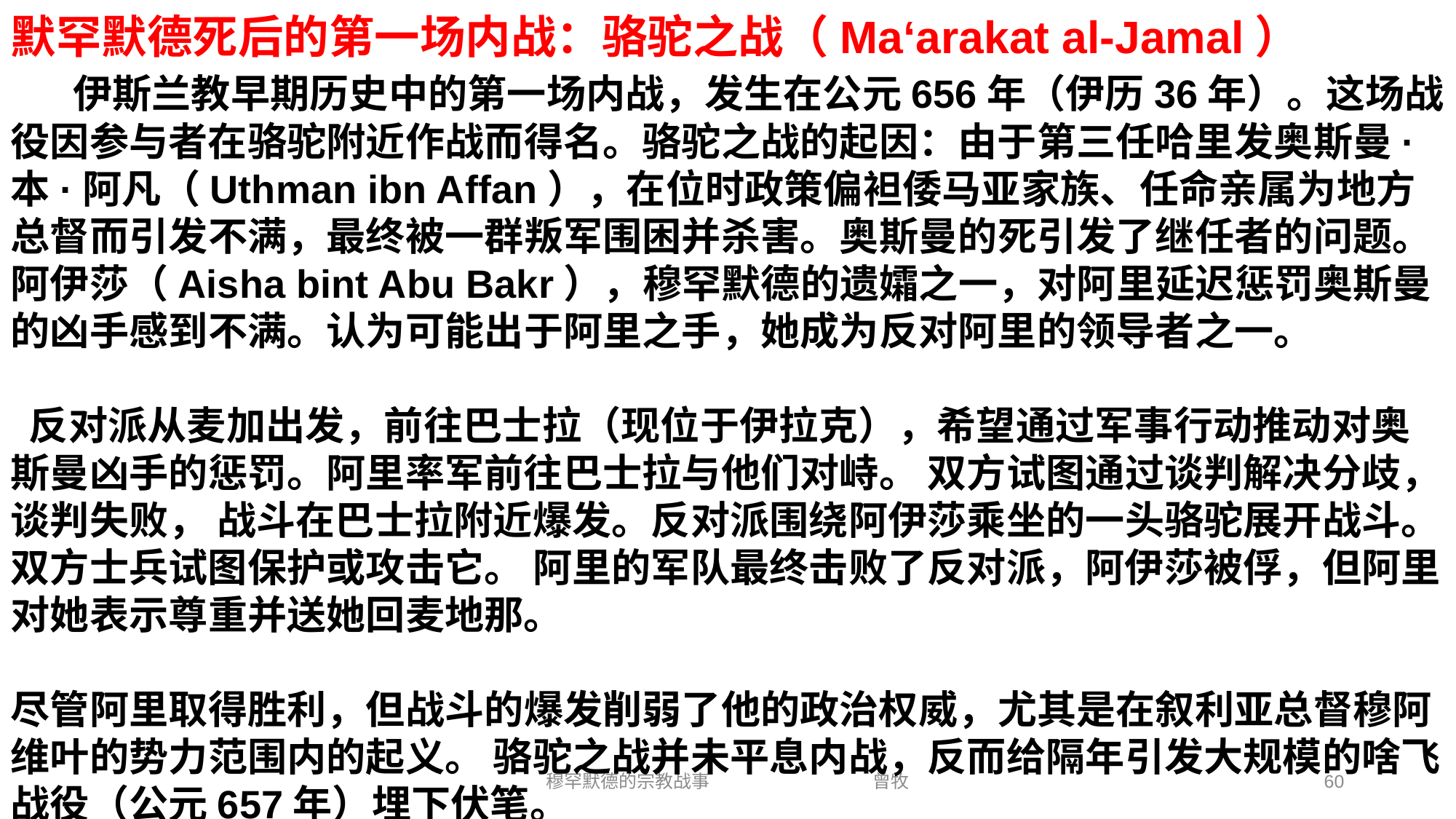

默罕默德死后的第一场内战：骆驼之战（Ma‘arakat al-Jamal）                    伊斯兰教早期历史中的第一场内战，发生在公元656年（伊历36年）。这场战役因参与者在骆驼附近作战而得名。骆驼之战的起因：由于第三任哈里发奥斯曼·本·阿凡（Uthman ibn Affan），在位时政策偏袒倭马亚家族、任命亲属为地方总督而引发不满，最终被一群叛军围困并杀害。奥斯曼的死引发了继任者的问题。阿伊莎（Aisha bint Abu Bakr），穆罕默德的遗孀之一，对阿里延迟惩罚奥斯曼的凶手感到不满。认为可能出于阿里之手，她成为反对阿里的领导者之一。

 反对派从麦加出发，前往巴士拉（现位于伊拉克），希望通过军事行动推动对奥斯曼凶手的惩罚。阿里率军前往巴士拉与他们对峙。 双方试图通过谈判解决分歧，谈判失败， 战斗在巴士拉附近爆发。反对派围绕阿伊莎乘坐的一头骆驼展开战斗。双方士兵试图保护或攻击它。 阿里的军队最终击败了反对派，阿伊莎被俘，但阿里对她表示尊重并送她回麦地那。

尽管阿里取得胜利，但战斗的爆发削弱了他的政治权威，尤其是在叙利亚总督穆阿维叶的势力范围内的起义。 骆驼之战并未平息内战，反而给隔年引发大规模的啥飞战役（公元657年）埋下伏笔。
穆罕默德的宗教战事                             曾牧
60